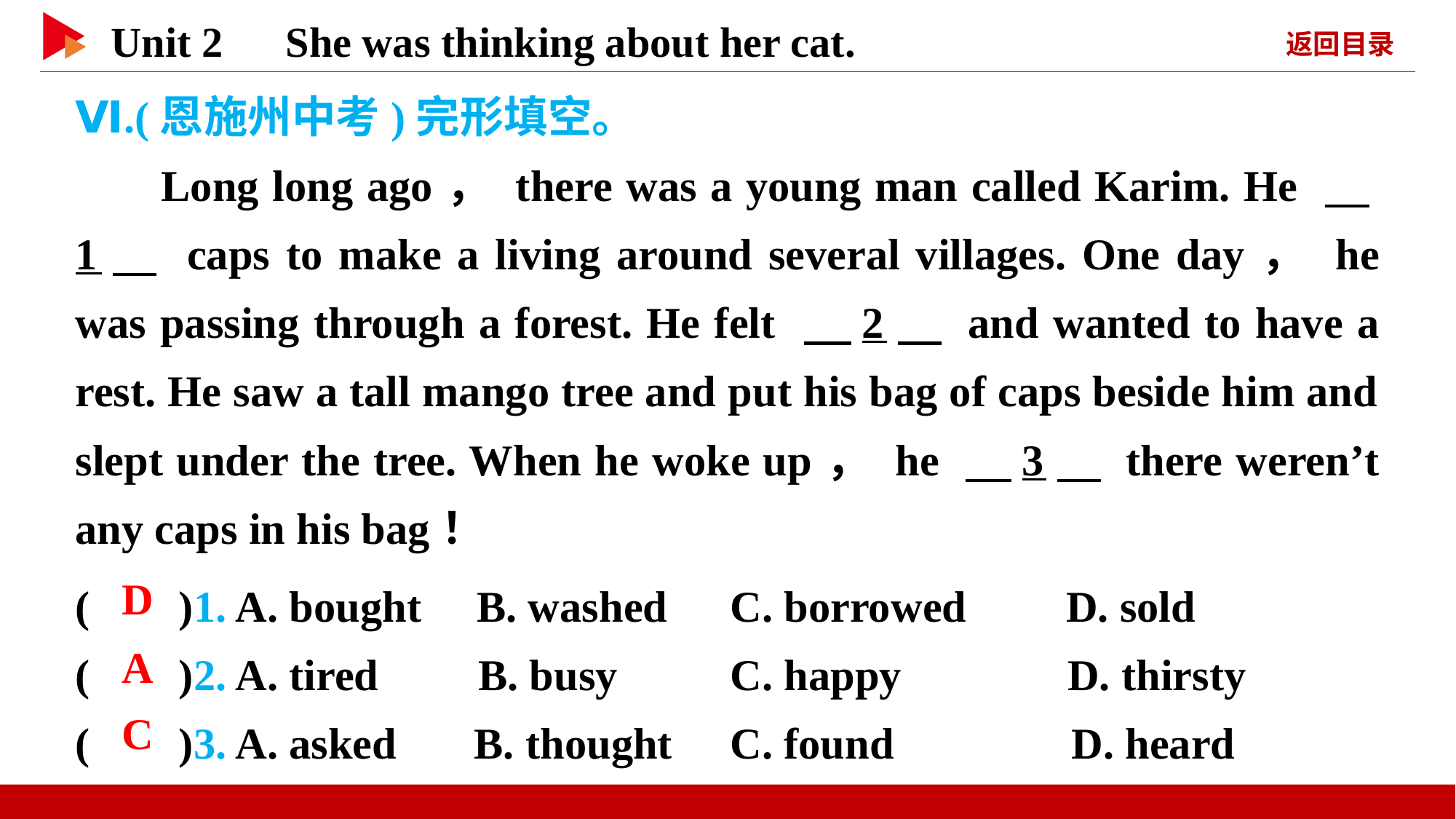

Ⅵ.(恩施州中考)完形填空。
Long long ago， there was a young man called Karim. He 　1　 caps to make a living around several villages. One day， he was passing through a forest. He felt 　2　 and wanted to have a rest. He saw a tall mango tree and put his bag of caps beside him and slept under the tree. When he woke up， he 　3　 there weren’t any caps in his bag！
(        )1. A. bought     B. washed	C. borrowed         D. sold
(        )2. A. tired         B. busy		C. happy               D. thirsty
(        )3. A. asked       B. thought	C. found                D. heard
   D
   A
   C